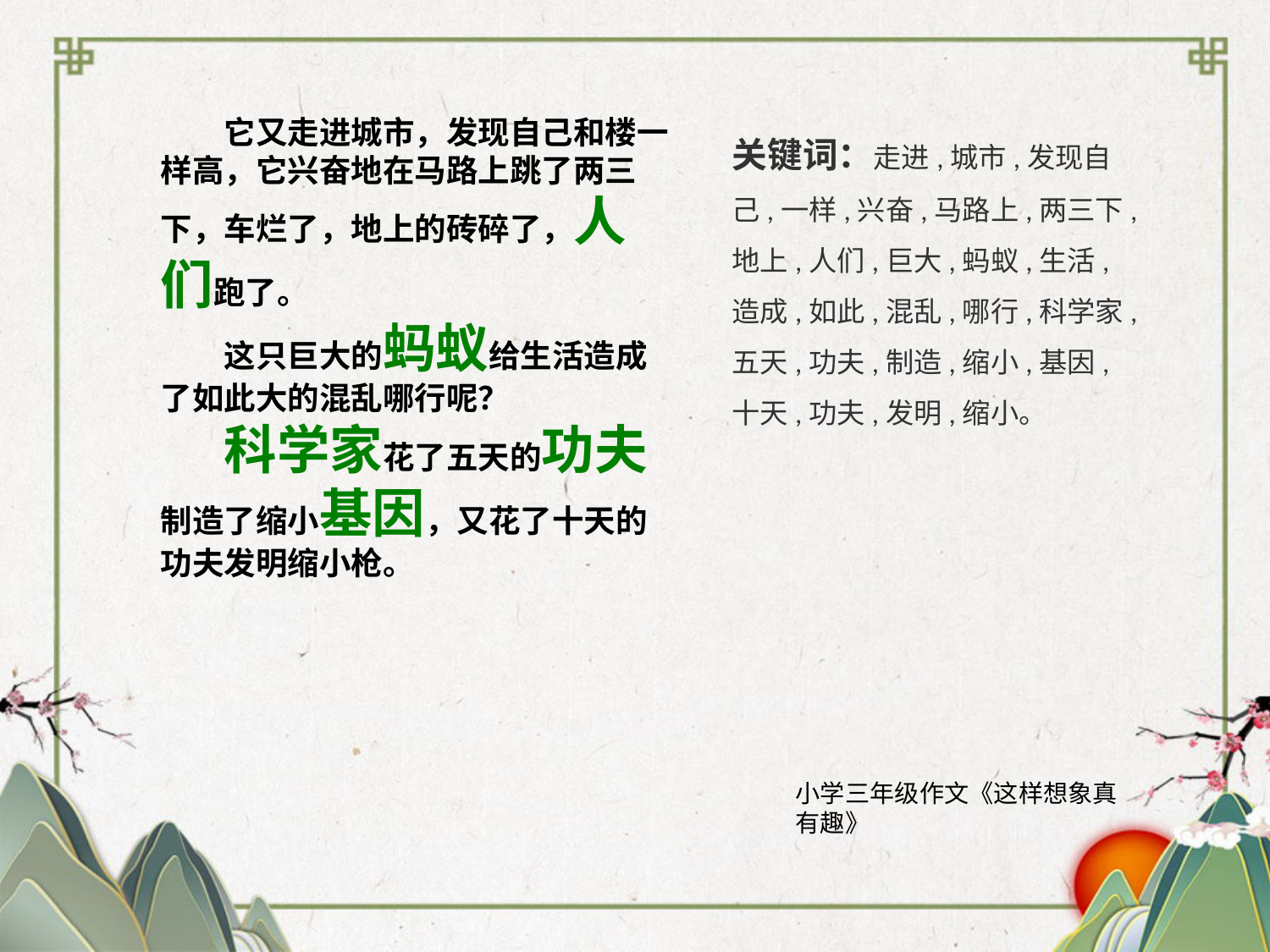

它又走进城市，发现自己和楼一样高，它兴奋地在马路上跳了两三下，车烂了，地上的砖碎了，人们跑了。
　　这只巨大的蚂蚁给生活造成了如此大的混乱哪行呢？
　　科学家花了五天的功夫制造了缩小基因，又花了十天的功夫发明缩小枪。
关键词：走进,城市,发现自己,一样,兴奋,马路上,两三下,地上,人们,巨大,蚂蚁,生活,造成,如此,混乱,哪行,科学家,五天,功夫,制造,缩小,基因,十天,功夫,发明,缩小。
小学三年级作文《这样想象真有趣》